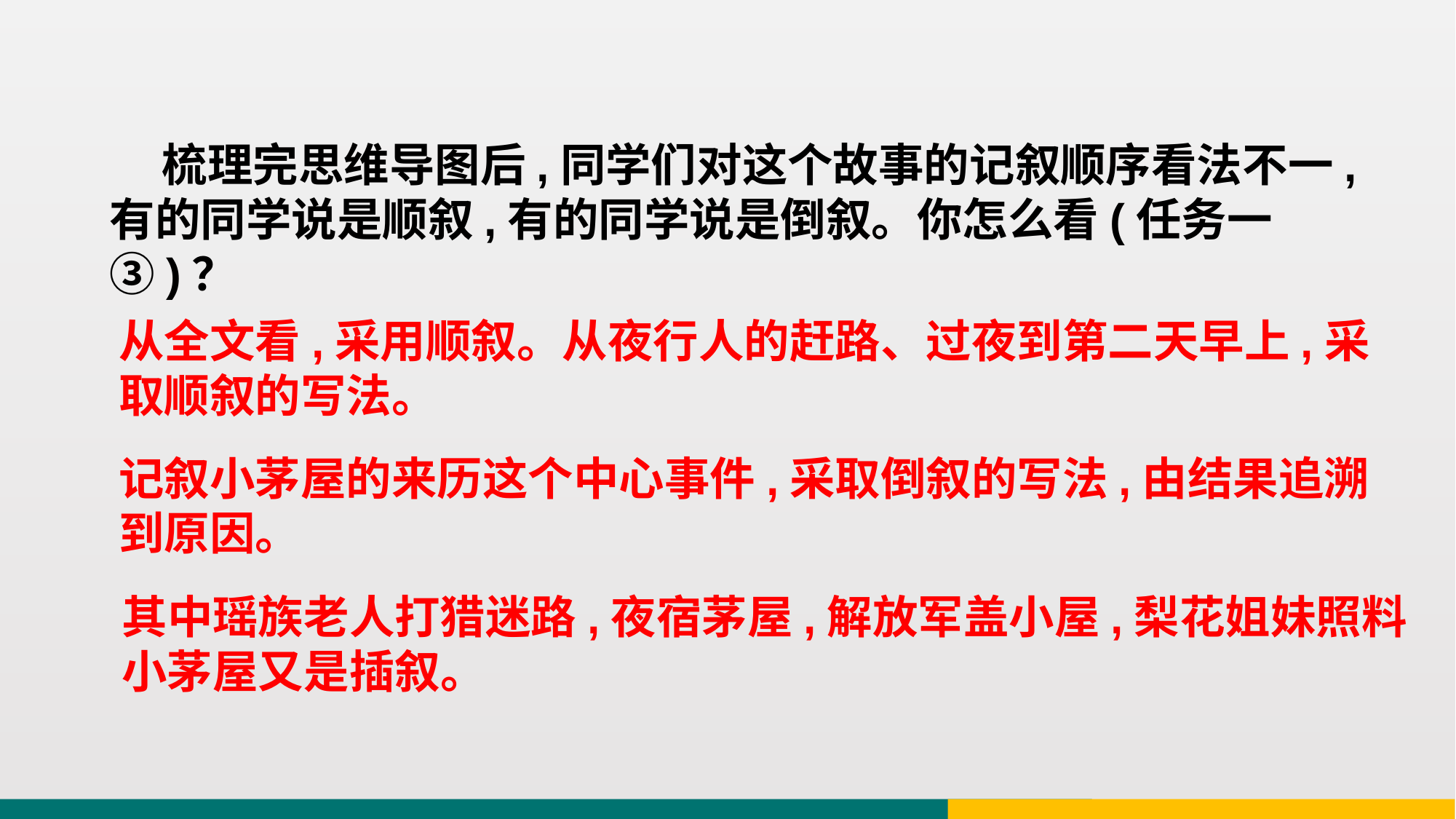

梳理完思维导图后,同学们对这个故事的记叙顺序看法不一,有的同学说是顺叙,有的同学说是倒叙。你怎么看(任务一③)？
从全文看,采用顺叙。从夜行人的赶路、过夜到第二天早上,采取顺叙的写法。
记叙小茅屋的来历这个中心事件,采取倒叙的写法,由结果追溯到原因。
其中瑶族老人打猎迷路,夜宿茅屋,解放军盖小屋,梨花姐妹照料小茅屋又是插叙。